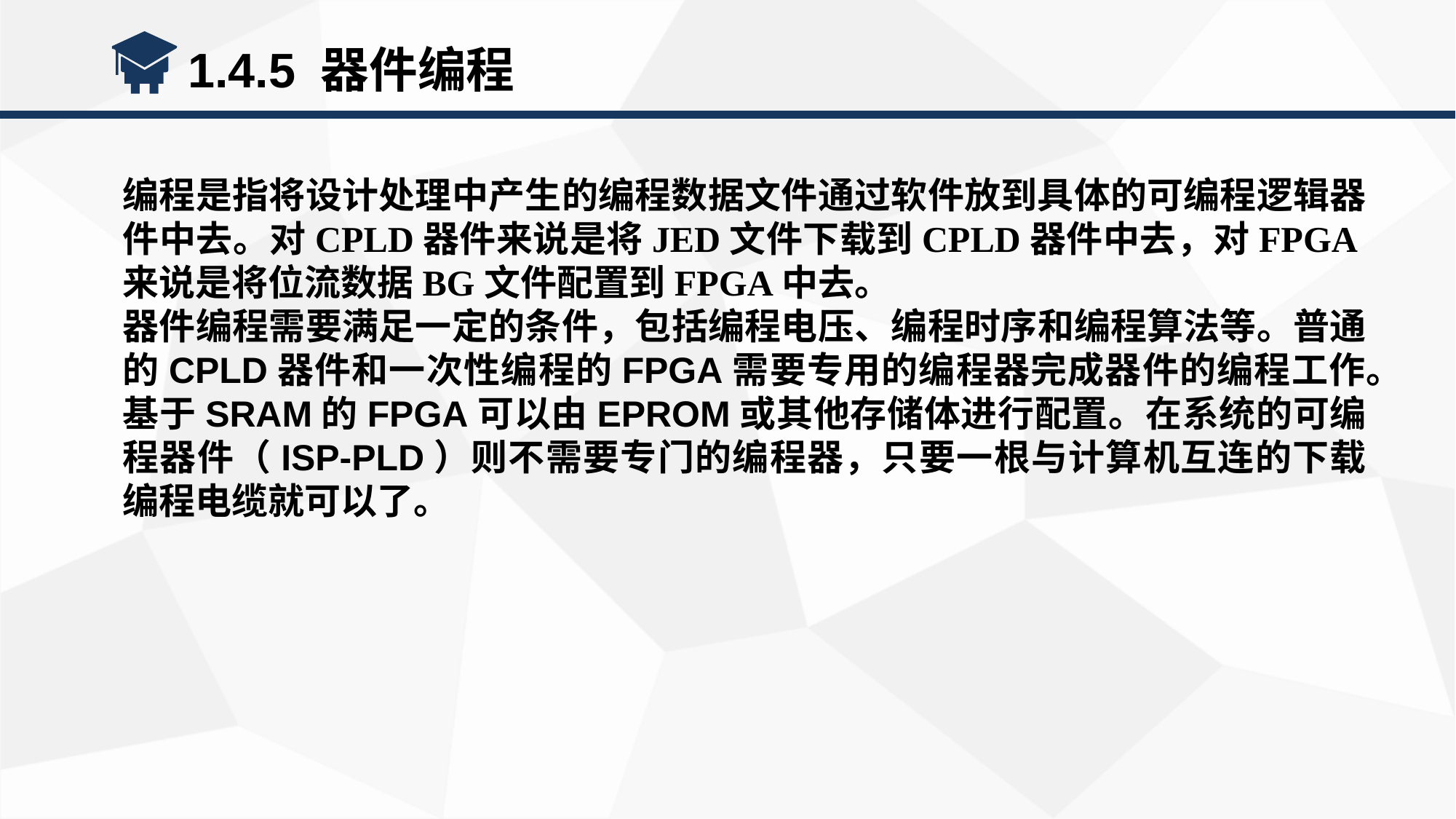

1.4.5 器件编程

编程是指将设计处理中产生的编程数据文件通过软件放到具体的可编程逻辑器件中去。对CPLD器件来说是将JED文件下载到CPLD器件中去，对FPGA来说是将位流数据BG文件配置到FPGA中去。
器件编程需要满足一定的条件，包括编程电压、编程时序和编程算法等。普通的CPLD器件和一次性编程的FPGA需要专用的编程器完成器件的编程工作。基于SRAM的FPGA可以由EPROM或其他存储体进行配置。在系统的可编程器件（ISP-PLD）则不需要专门的编程器，只要一根与计算机互连的下载编程电缆就可以了。